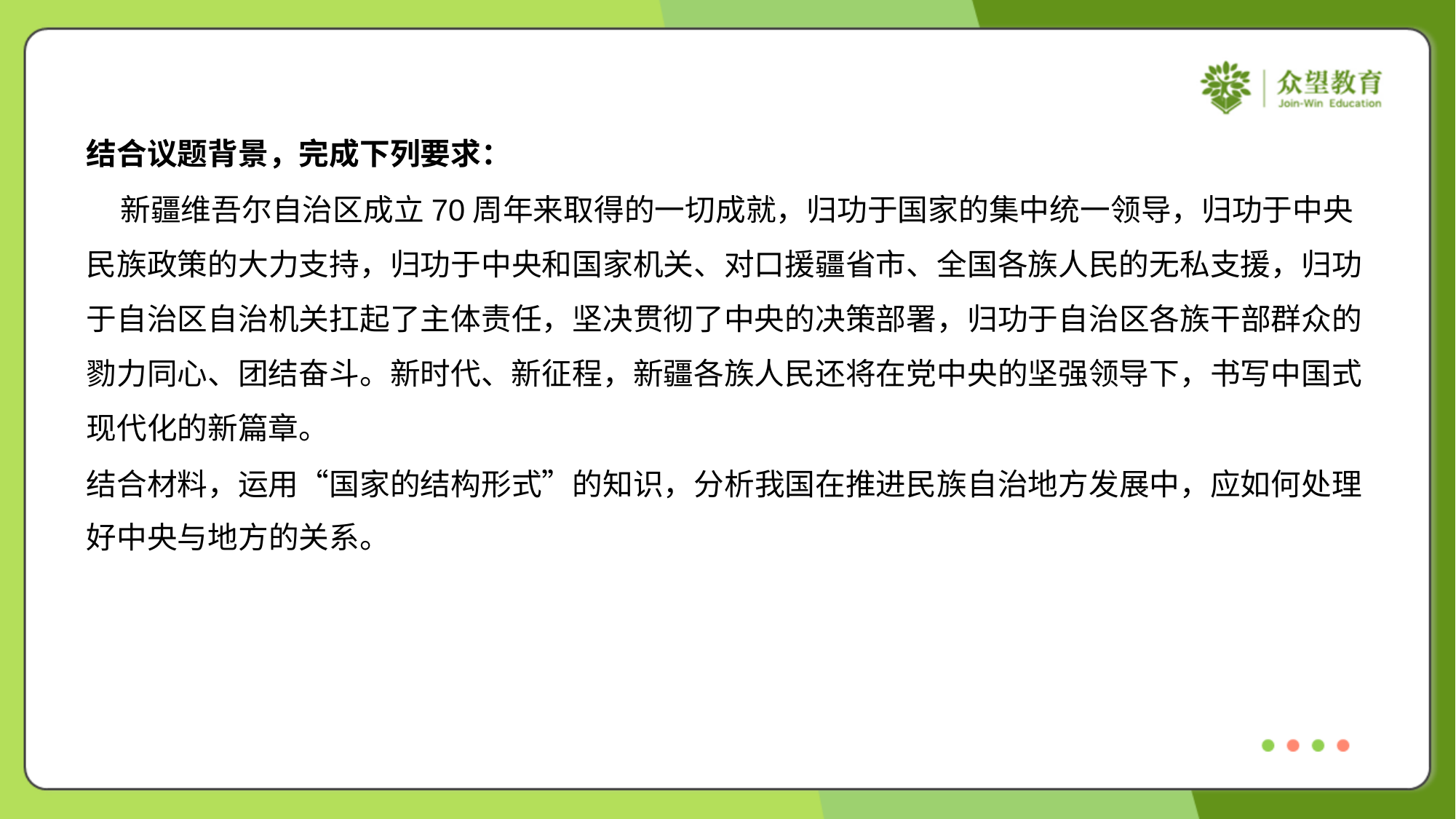

结合议题背景，完成下列要求：
    新疆维吾尔自治区成立70周年来取得的一切成就，归功于国家的集中统一领导，归功于中央
民族政策的大力支持，归功于中央和国家机关、对口援疆省市、全国各族人民的无私支援，归功
于自治区自治机关扛起了主体责任，坚决贯彻了中央的决策部署，归功于自治区各族干部群众的
勠力同心、团结奋斗。新时代、新征程，新疆各族人民还将在党中央的坚强领导下，书写中国式
现代化的新篇章。
结合材料，运用“国家的结构形式”的知识，分析我国在推进民族自治地方发展中，应如何处理
好中央与地方的关系。